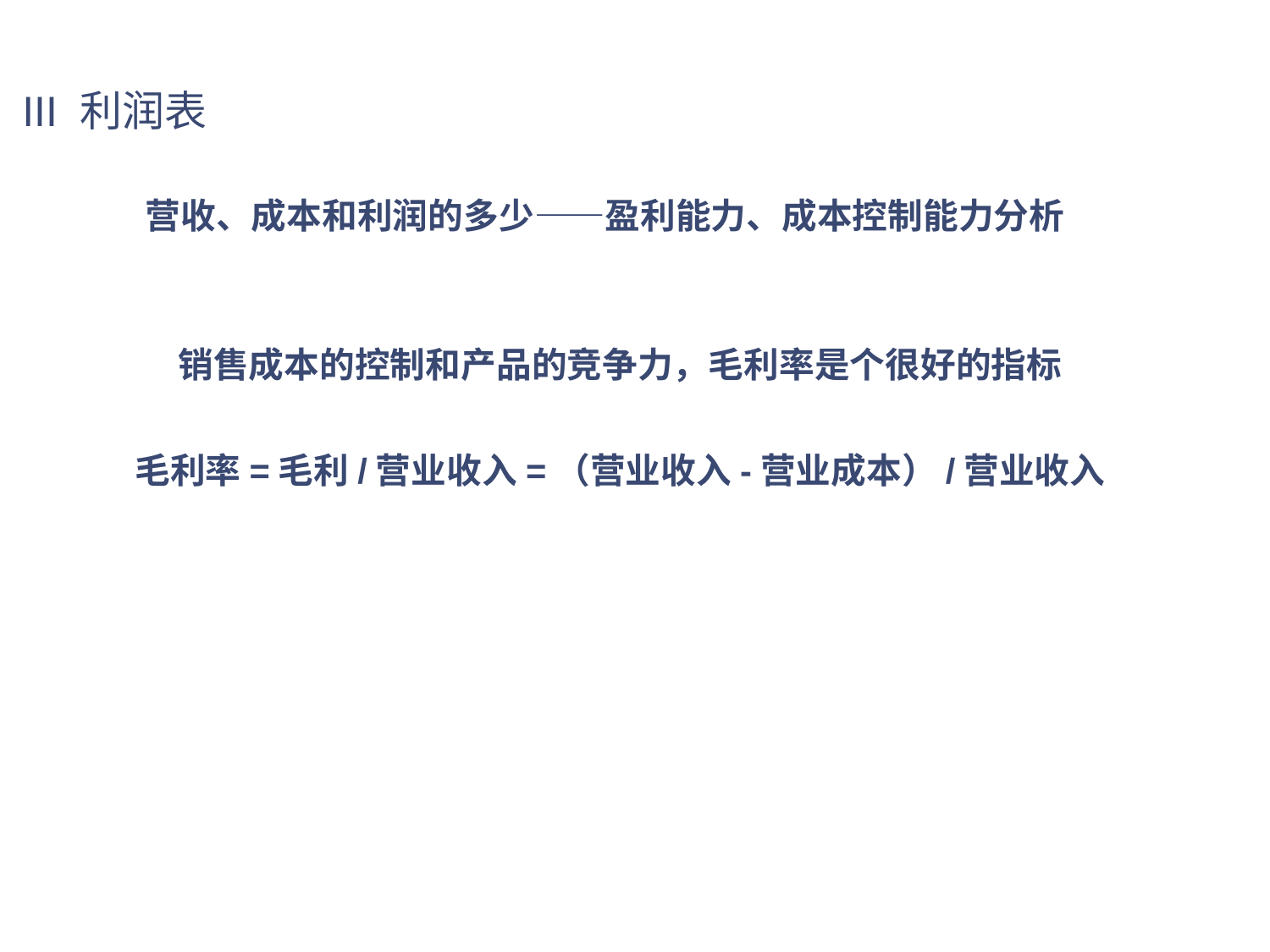

III 利润表
营收、成本和利润的多少——盈利能力、成本控制能力分析
销售成本的控制和产品的竞争力，毛利率是个很好的指标

毛利率=毛利/营业收入=（营业收入-营业成本）/营业收入